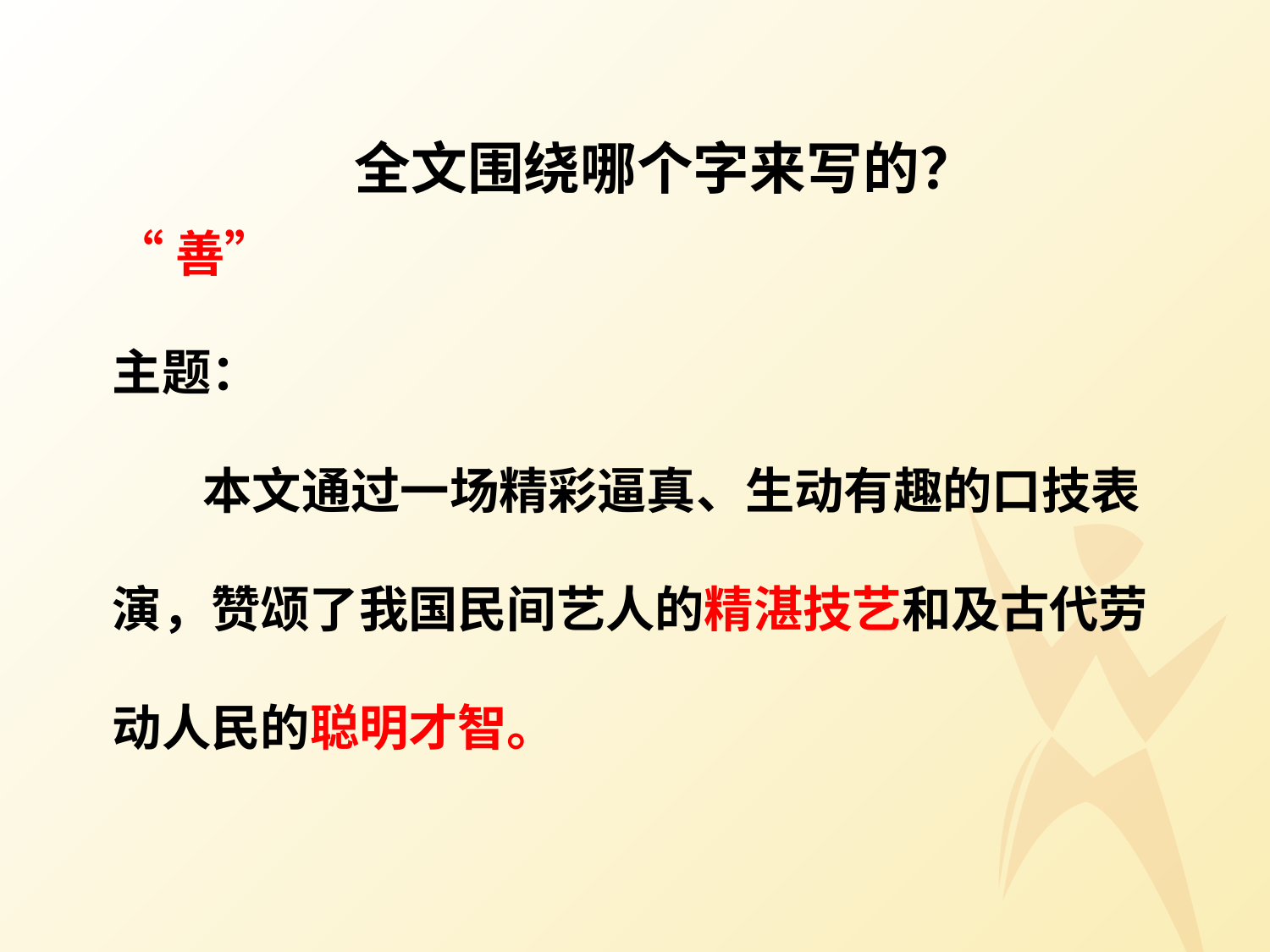

# 全文围绕哪个字来写的？
“善”
主题：
       本文通过一场精彩逼真、生动有趣的口技表演，赞颂了我国民间艺人的精湛技艺和及古代劳
动人民的聪明才智。